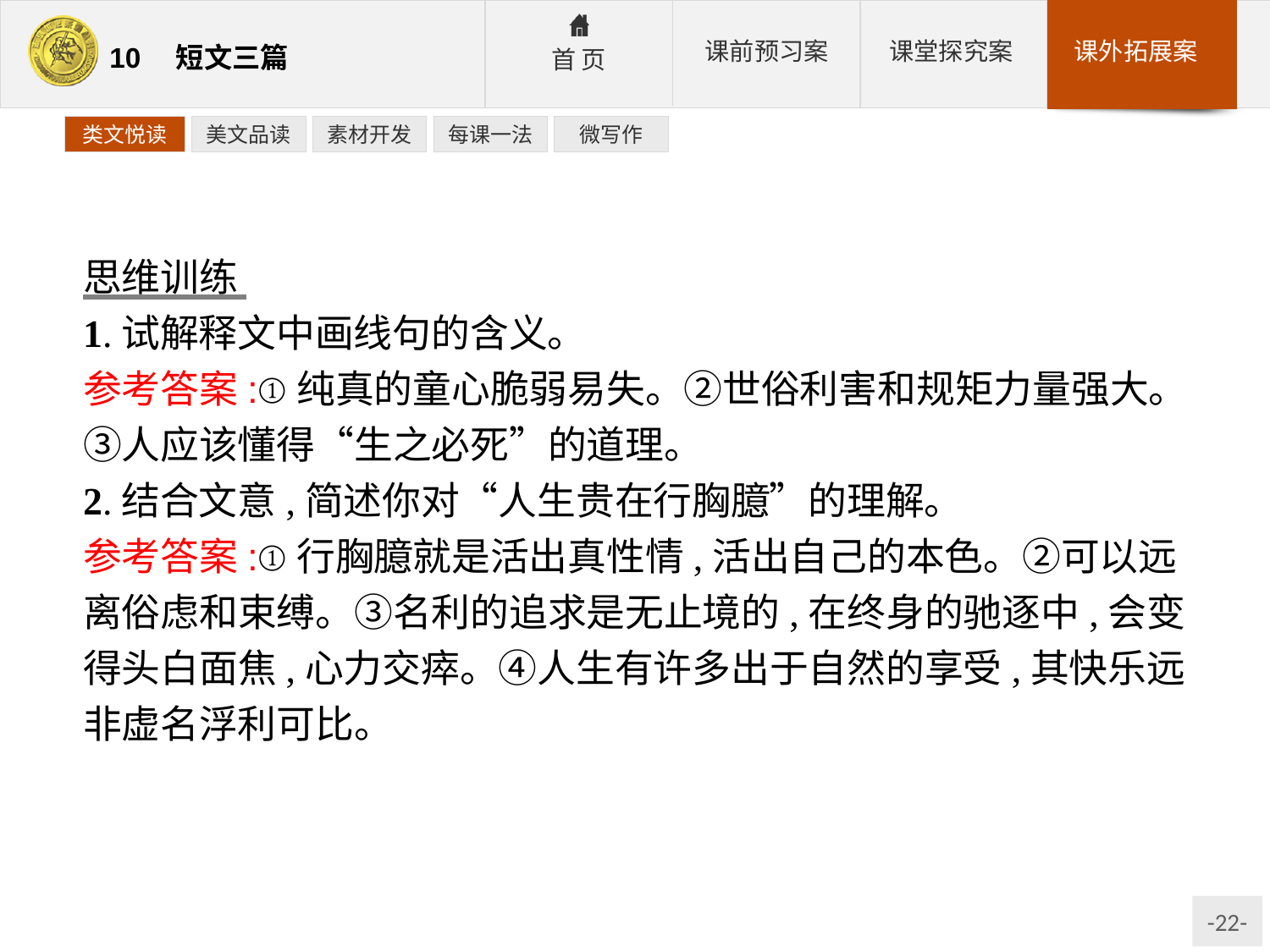

类文悦读
美文品读
素材开发
每课一法
微写作
思维训练
1.试解释文中画线句的含义。
参考答案:①纯真的童心脆弱易失。②世俗利害和规矩力量强大。③人应该懂得“生之必死”的道理。
2.结合文意,简述你对“人生贵在行胸臆”的理解。
参考答案:①行胸臆就是活出真性情,活出自己的本色。②可以远离俗虑和束缚。③名利的追求是无止境的,在终身的驰逐中,会变得头白面焦,心力交瘁。④人生有许多出于自然的享受,其快乐远非虚名浮利可比。